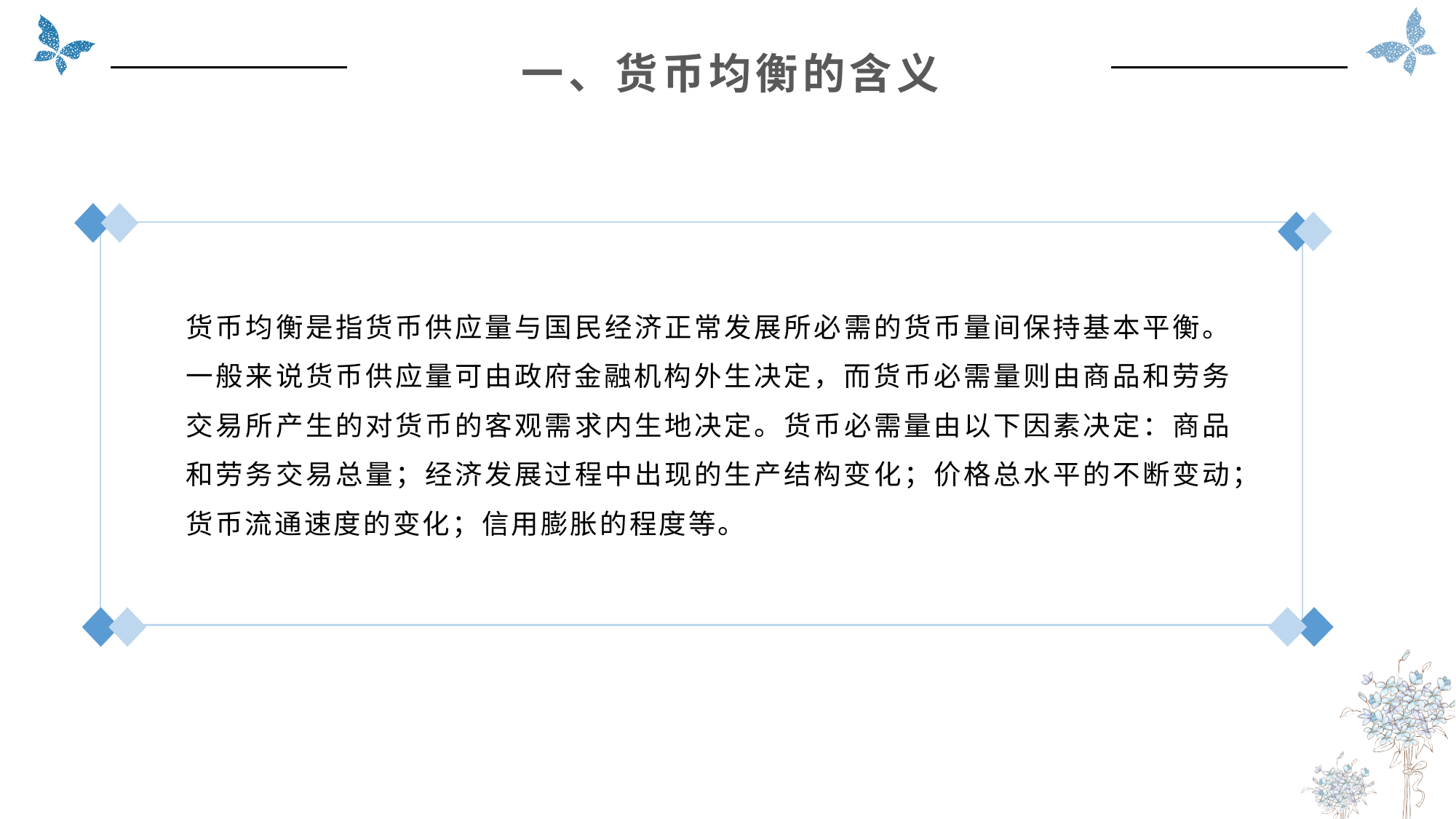

一、货币均衡的含义

货币均衡是指货币供应量与国民经济正常发展所必需的货币量间保持基本平衡。一般来说货币供应量可由政府金融机构外生决定，而货币必需量则由商品和劳务交易所产生的对货币的客观需求内生地决定。货币必需量由以下因素决定：商品和劳务交易总量；经济发展过程中出现的生产结构变化；价格总水平的不断变动；货币流通速度的变化；信用膨胀的程度等。